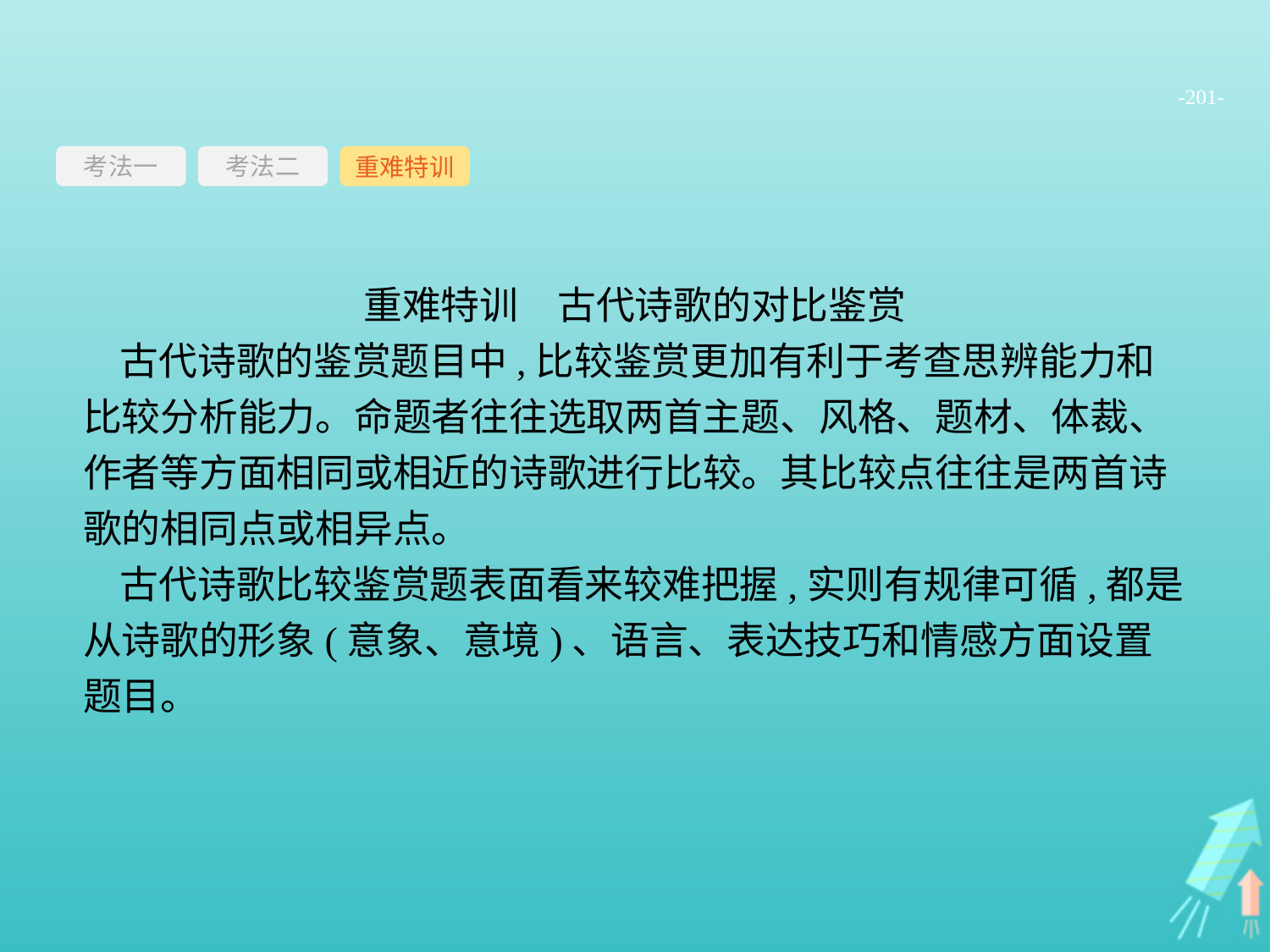

-201-
考法一
重难特训
考法二
重难特训　古代诗歌的对比鉴赏
古代诗歌的鉴赏题目中,比较鉴赏更加有利于考查思辨能力和比较分析能力。命题者往往选取两首主题、风格、题材、体裁、作者等方面相同或相近的诗歌进行比较。其比较点往往是两首诗歌的相同点或相异点。
古代诗歌比较鉴赏题表面看来较难把握,实则有规律可循,都是从诗歌的形象(意象、意境)、语言、表达技巧和情感方面设置题目。